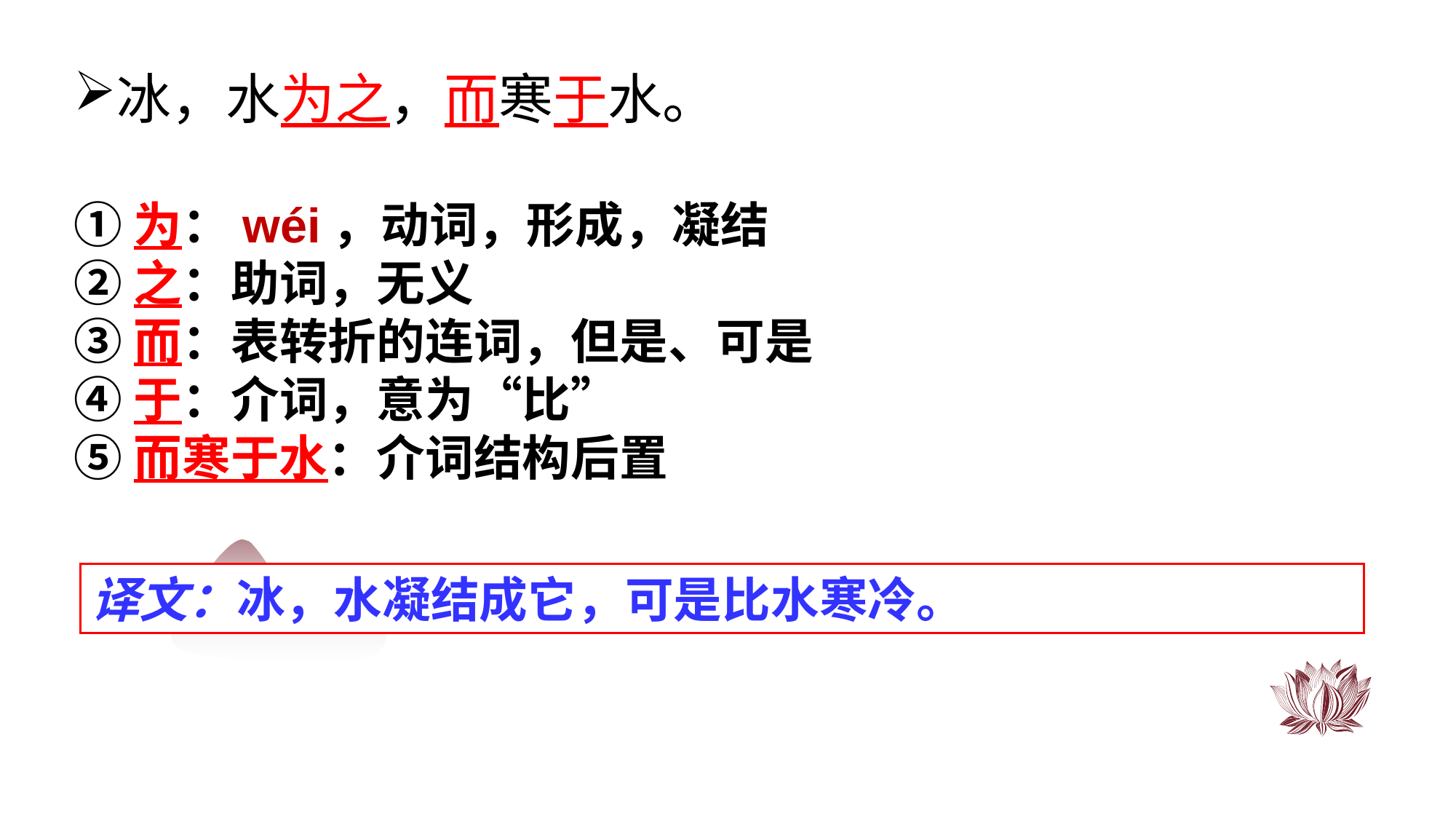

冰，水为之，而寒于水。
①为：wéi，动词，形成，凝结
②之：助词，无义
③而：表转折的连词，但是、可是
④于：介词，意为“比”
⑤而寒于水：介词结构后置
译文：冰，水凝结成它，可是比水寒冷。